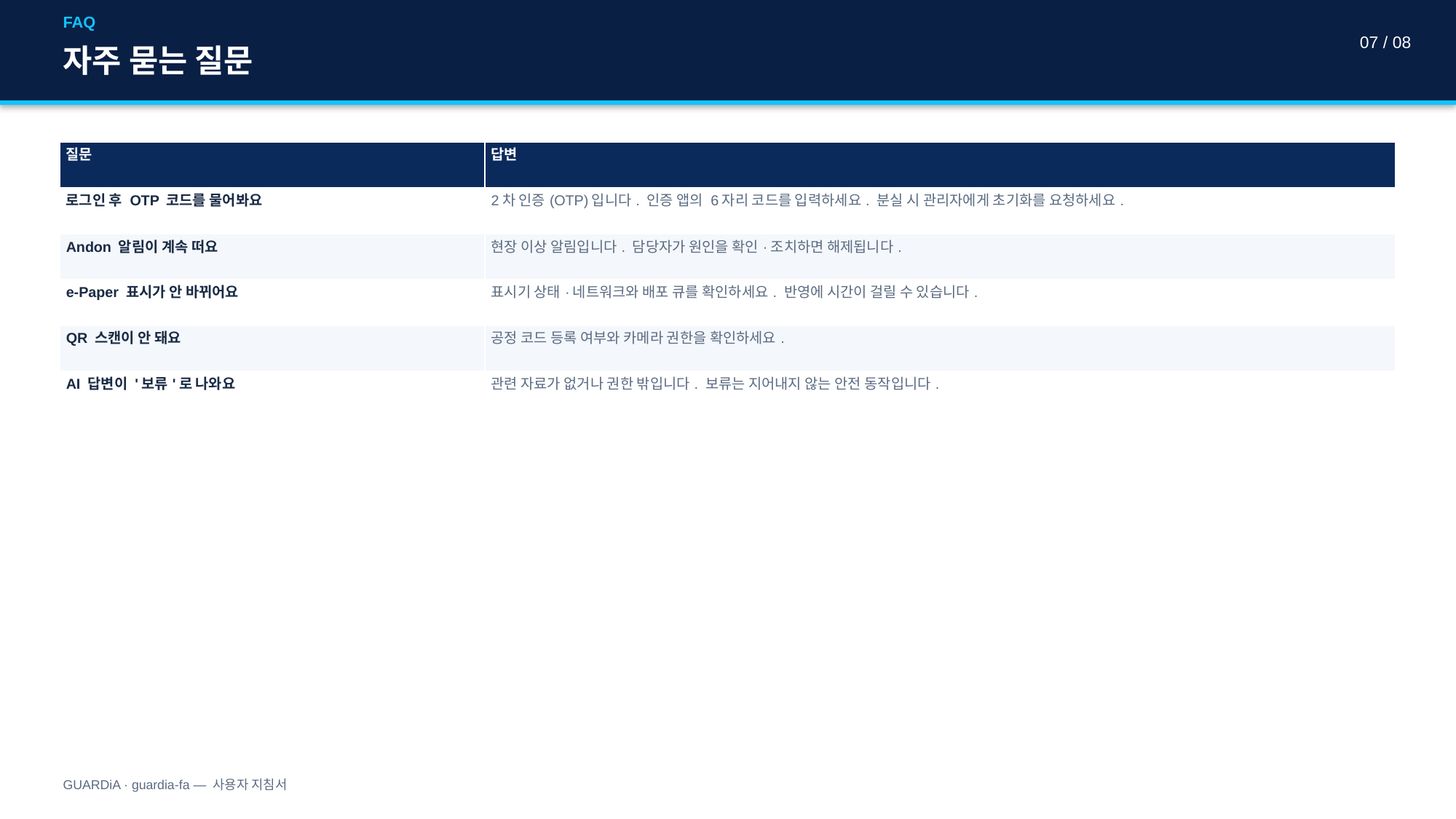

FAQ
07 / 08
자주 묻는 질문

| 질문 | 답변 |
| --- | --- |
| 로그인 후 OTP 코드를 물어봐요 | 2차 인증(OTP)입니다. 인증 앱의 6자리 코드를 입력하세요. 분실 시 관리자에게 초기화를 요청하세요. |
| Andon 알림이 계속 떠요 | 현장 이상 알림입니다. 담당자가 원인을 확인·조치하면 해제됩니다. |
| e-Paper 표시가 안 바뀌어요 | 표시기 상태·네트워크와 배포 큐를 확인하세요. 반영에 시간이 걸릴 수 있습니다. |
| QR 스캔이 안 돼요 | 공정 코드 등록 여부와 카메라 권한을 확인하세요. |
| AI 답변이 '보류'로 나와요 | 관련 자료가 없거나 권한 밖입니다. 보류는 지어내지 않는 안전 동작입니다. |
GUARDiA · guardia-fa — 사용자 지침서